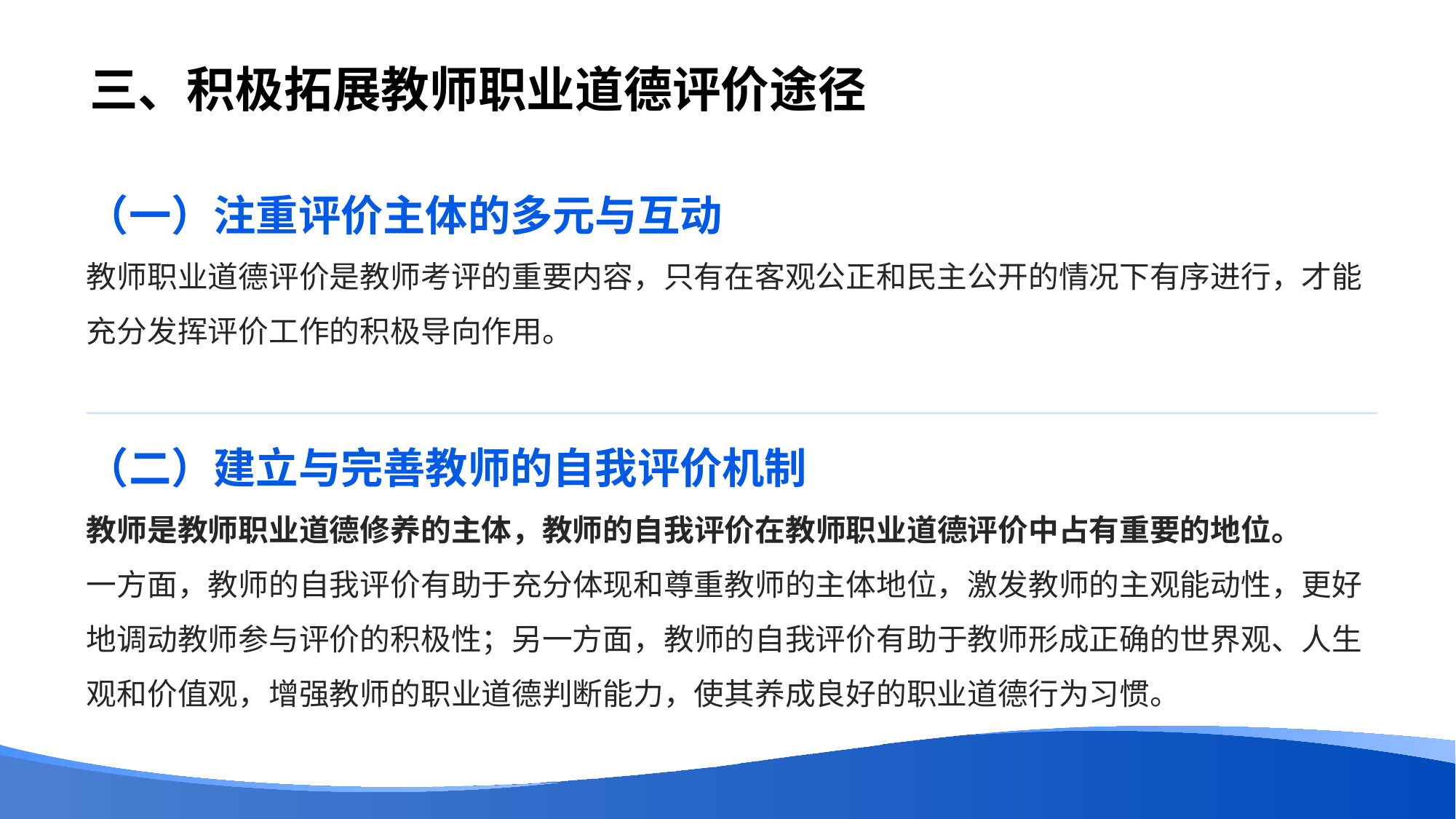

# 三、积极拓展教师职业道德评价途径
（一）注重评价主体的多元与互动
教师职业道德评价是教师考评的重要内容，只有在客观公正和民主公开的情况下有序进行，才能充分发挥评价工作的积极导向作用。
（二）建立与完善教师的自我评价机制
教师是教师职业道德修养的主体，教师的自我评价在教师职业道德评价中占有重要的地位。
一方面，教师的自我评价有助于充分体现和尊重教师的主体地位，激发教师的主观能动性，更好地调动教师参与评价的积极性；另一方面，教师的自我评价有助于教师形成正确的世界观、人生观和价值观，增强教师的职业道德判断能力，使其养成良好的职业道德行为习惯。